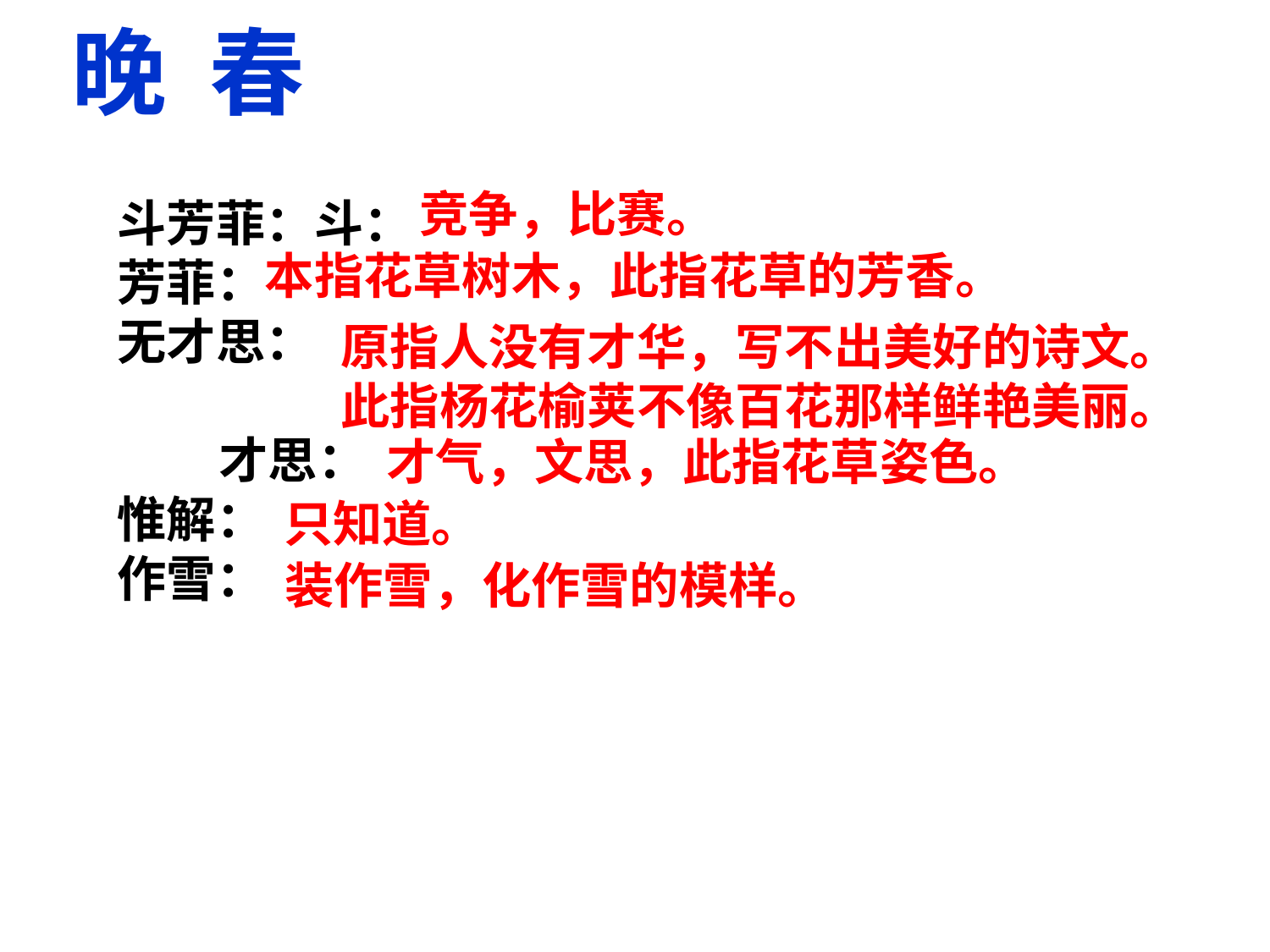

晚  春
竞争，比赛。
斗芳菲：斗：
芳菲：
无才思：

        才思：
惟解：
作雪：
本指花草树木，此指花草的芳香。
原指人没有才华，写不出美好的诗文。
此指杨花榆荚不像百花那样鲜艳美丽。
才气，文思，此指花草姿色。
只知道。
装作雪，化作雪的模样。